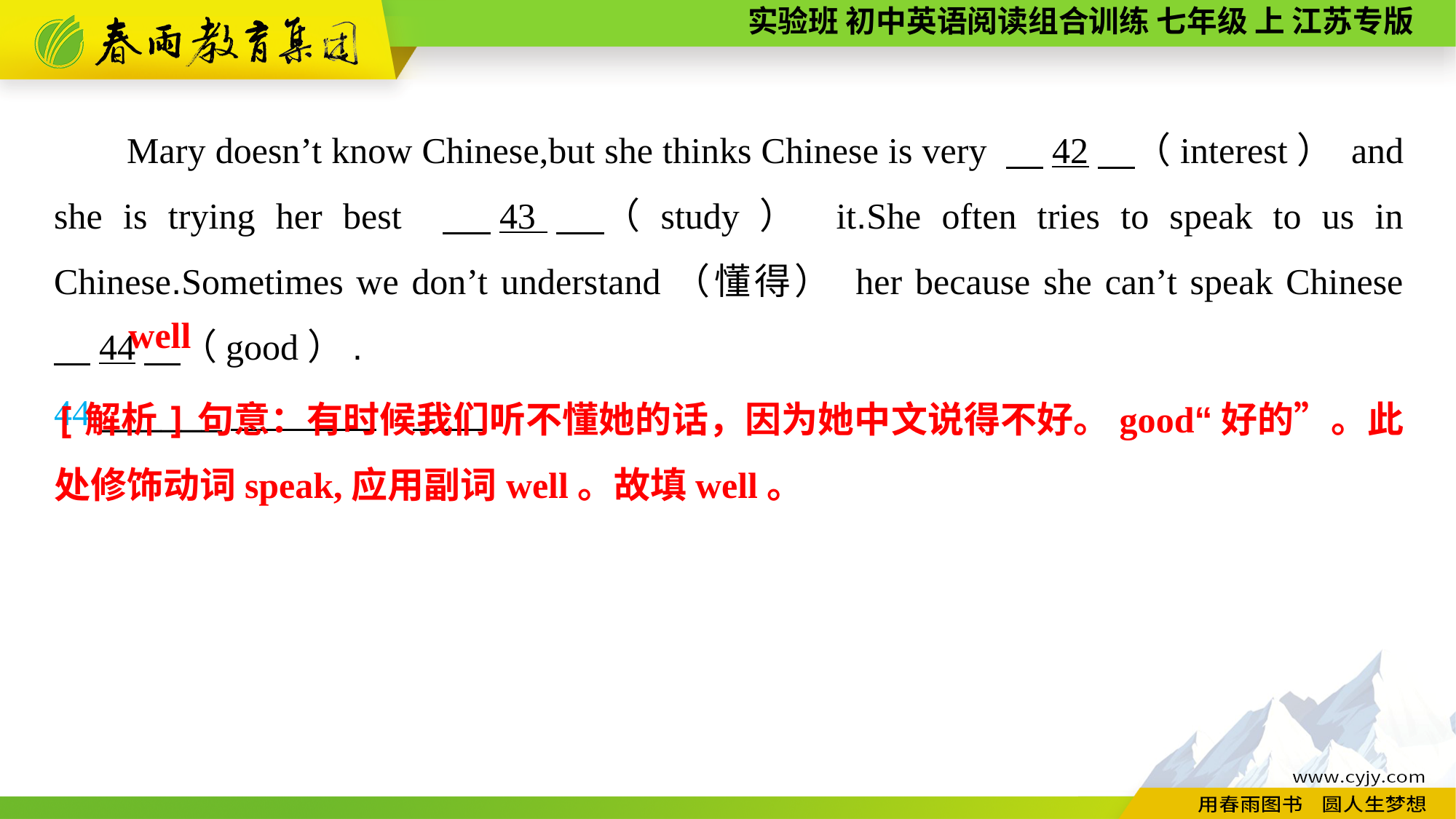

Mary doesn’t know Chinese,but she thinks Chinese is very 　42　（interest） and she is trying her best 　43　（study） it.She often tries to speak to us in Chinese.Sometimes we don’t understand（懂得） her because she can’t speak Chinese 　44　（good）.
44.______
well
[解析]句意：有时候我们听不懂她的话，因为她中文说得不好。good“好的”。此处修饰动词speak,应用副词well。故填well。